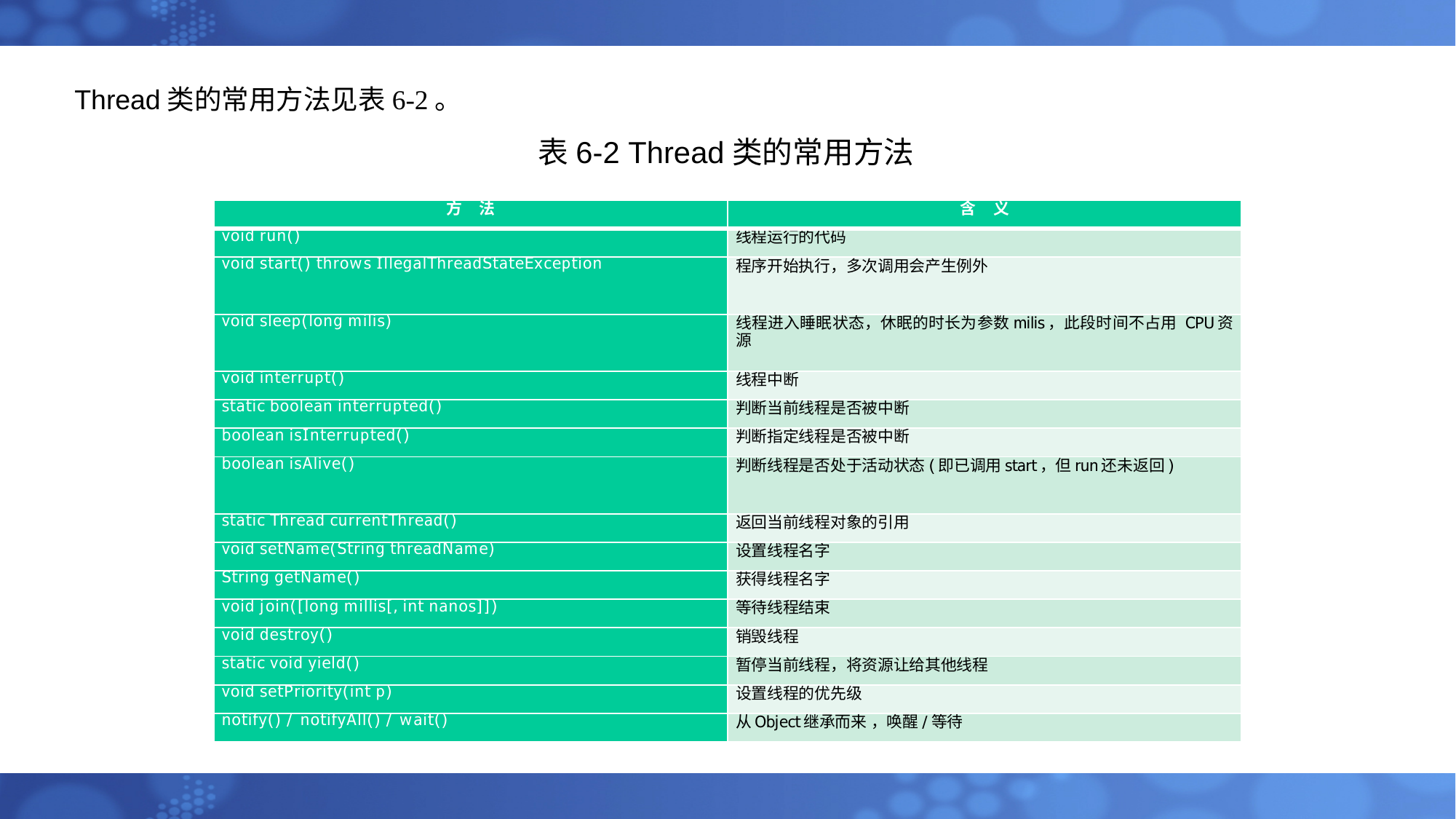

Thread类的常用方法见表6-2。
表6-2 Thread类的常用方法
| 方 法 | 含 义 |
| --- | --- |
| void run() | 线程运行的代码 |
| void start() throws IllegalThreadStateException | 程序开始执行，多次调用会产生例外 |
| void sleep(long milis) | 线程进入睡眠状态，休眠的时长为参数milis，此段时间不占用 CPU资源 |
| void interrupt() | 线程中断 |
| static boolean interrupted() | 判断当前线程是否被中断 |
| boolean isInterrupted() | 判断指定线程是否被中断 |
| boolean isAlive() | 判断线程是否处于活动状态(即已调用start，但run还未返回) |
| static Thread currentThread() | 返回当前线程对象的引用 |
| void setName(String threadName) | 设置线程名字 |
| String getName() | 获得线程名字 |
| void join([long millis[, int nanos]]) | 等待线程结束 |
| void destroy() | 销毁线程 |
| static void yield() | 暂停当前线程，将资源让给其他线程 |
| void setPriority(int p) | 设置线程的优先级 |
| notify() / notifyAll() / wait() | 从Object继承而来 ，唤醒/等待 |